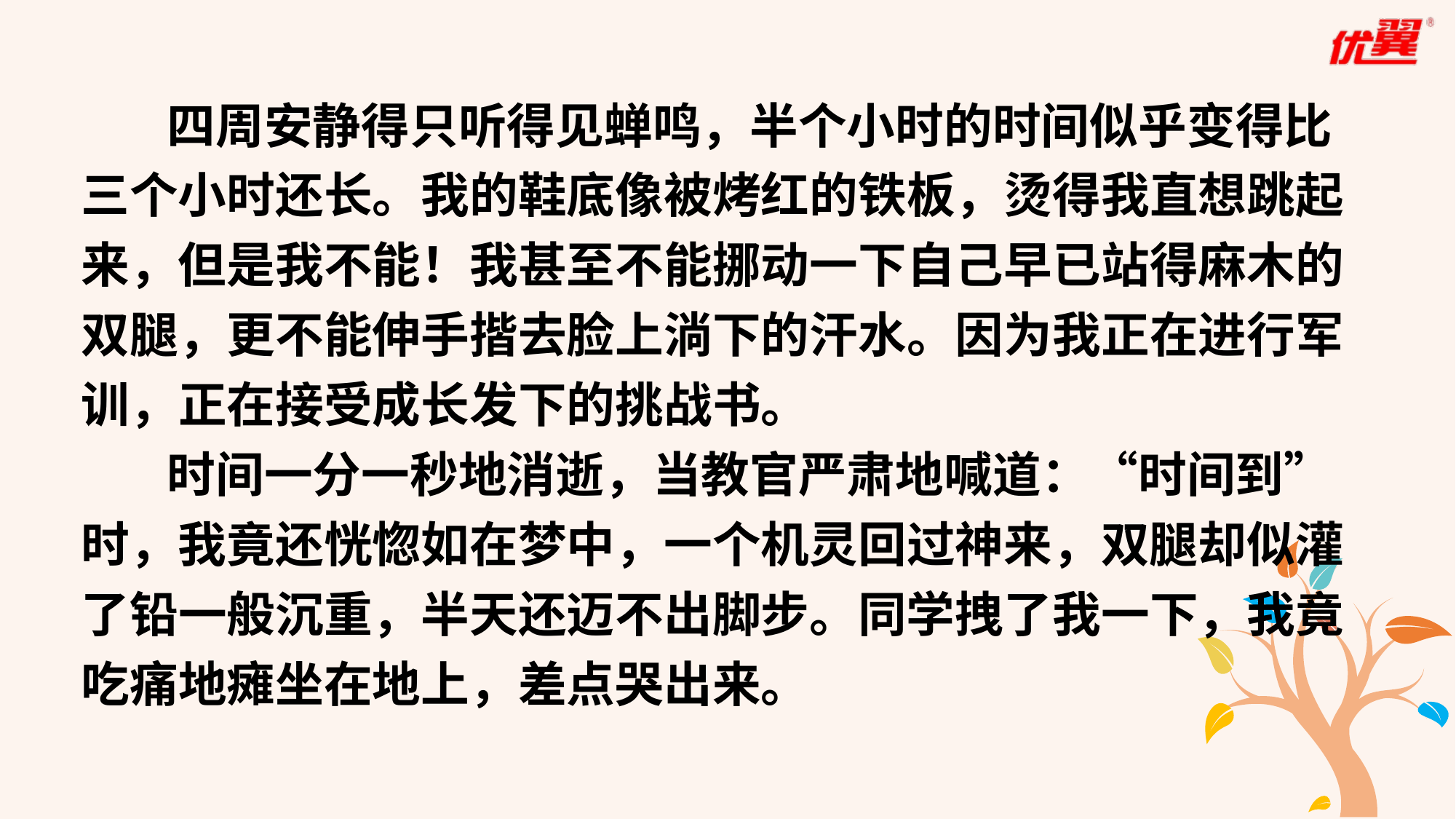

四周安静得只听得见蝉鸣，半个小时的时间似乎变得比三个小时还长。我的鞋底像被烤红的铁板，烫得我直想跳起来，但是我不能！我甚至不能挪动一下自己早已站得麻木的双腿，更不能伸手揩去脸上淌下的汗水。因为我正在进行军训，正在接受成长发下的挑战书。
时间一分一秒地消逝，当教官严肃地喊道：“时间到”时，我竟还恍惚如在梦中，一个机灵回过神来，双腿却似灌了铅一般沉重，半天还迈不出脚步。同学拽了我一下，我竟吃痛地瘫坐在地上，差点哭出来。